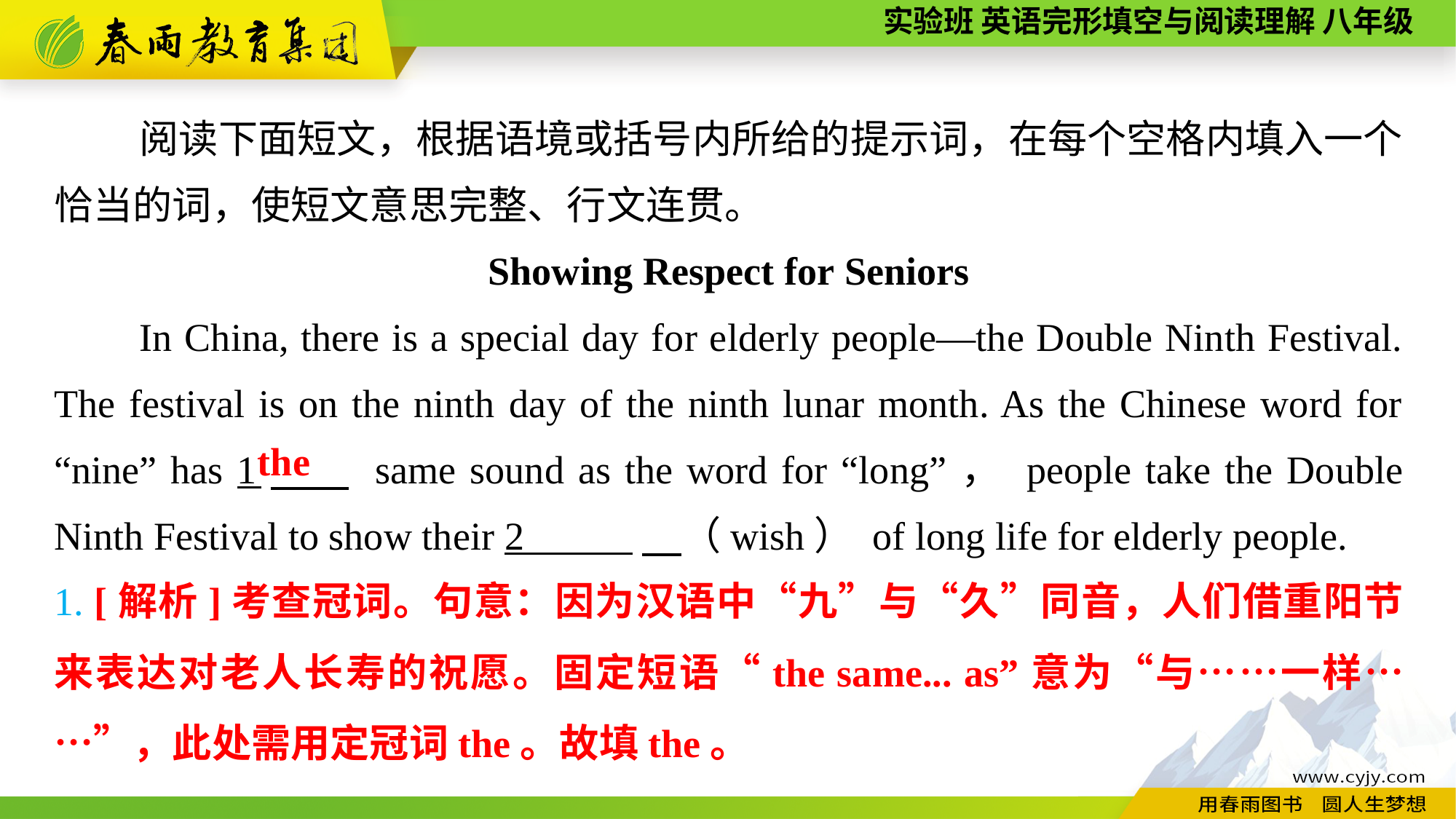

阅读下面短文，根据语境或括号内所给的提示词，在每个空格内填入一个恰当的词，使短文意思完整、行文连贯。
Showing Respect for Seniors
In China, there is a special day for elderly people—the Double Ninth Festival. The festival is on the ninth day of the ninth lunar month. As the Chinese word for “nine” has 1　    same sound as the word for “long”， people take the Double Ninth Festival to show their 2           　（wish） of long life for elderly people.
the
1. [解析]考查冠词。句意：因为汉语中“九”与“久”同音，人们借重阳节来表达对老人长寿的祝愿。固定短语“the same... as”意为“与……一样……”，此处需用定冠词the。故填the。